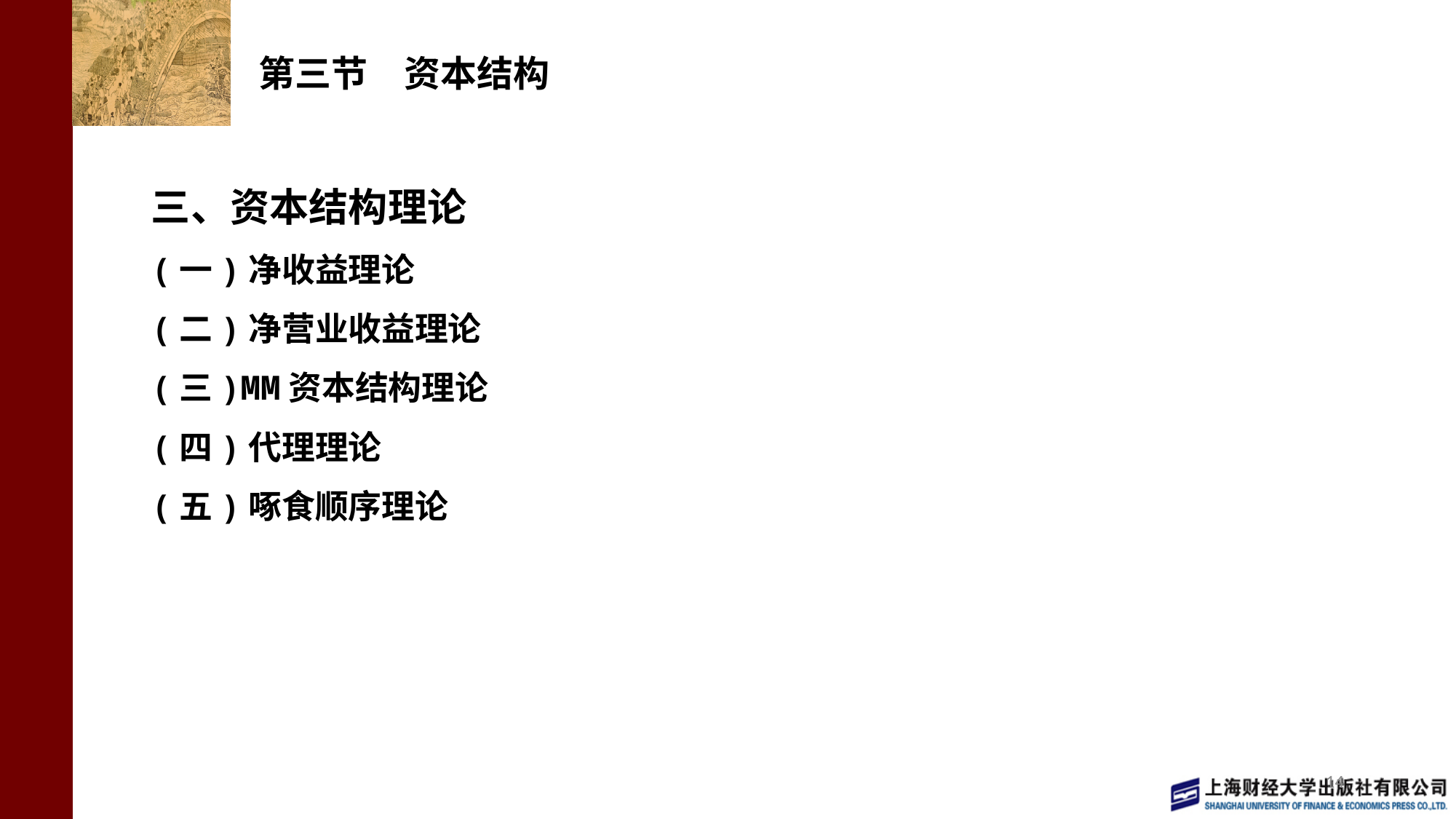

# 第三节　资本结构
三、资本结构理论
(一)净收益理论
(二)净营业收益理论
(三)MM资本结构理论
(四)代理理论
(五)啄食顺序理论

14